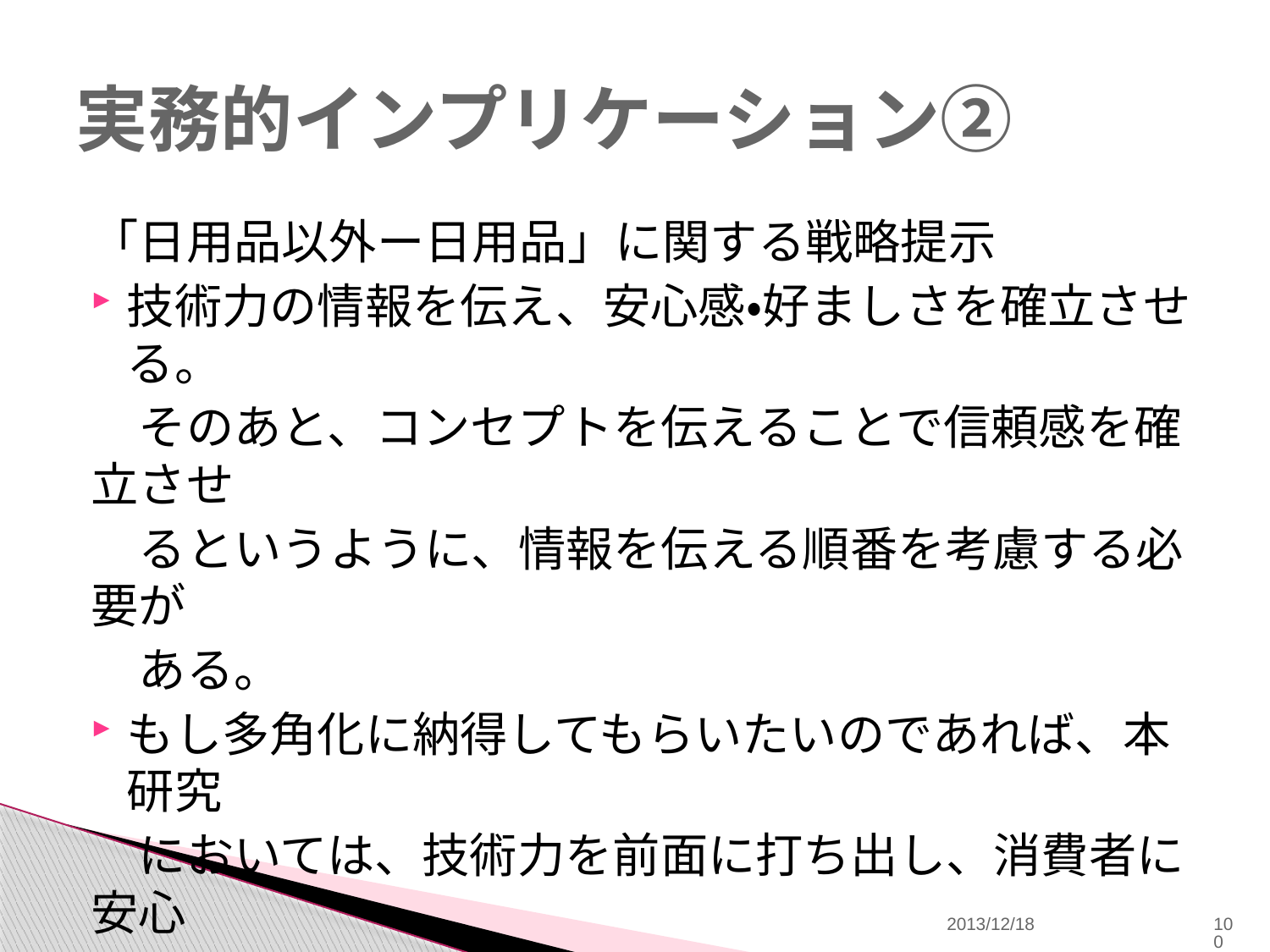

# 実務的インプリケーション②
「日用品以外ー日用品」に関する戦略提示
技術力の情報を伝え、安心感・好ましさを確立させる。
　そのあと、コンセプトを伝えることで信頼感を確立させ
　るというように、情報を伝える順番を考慮する必要が
　ある。
もし多角化に納得してもらいたいのであれば、本研究
　においては、技術力を前面に打ち出し、消費者に安心
　感を抱いてもらう手法をとることが、必要である。
2013/12/18
100